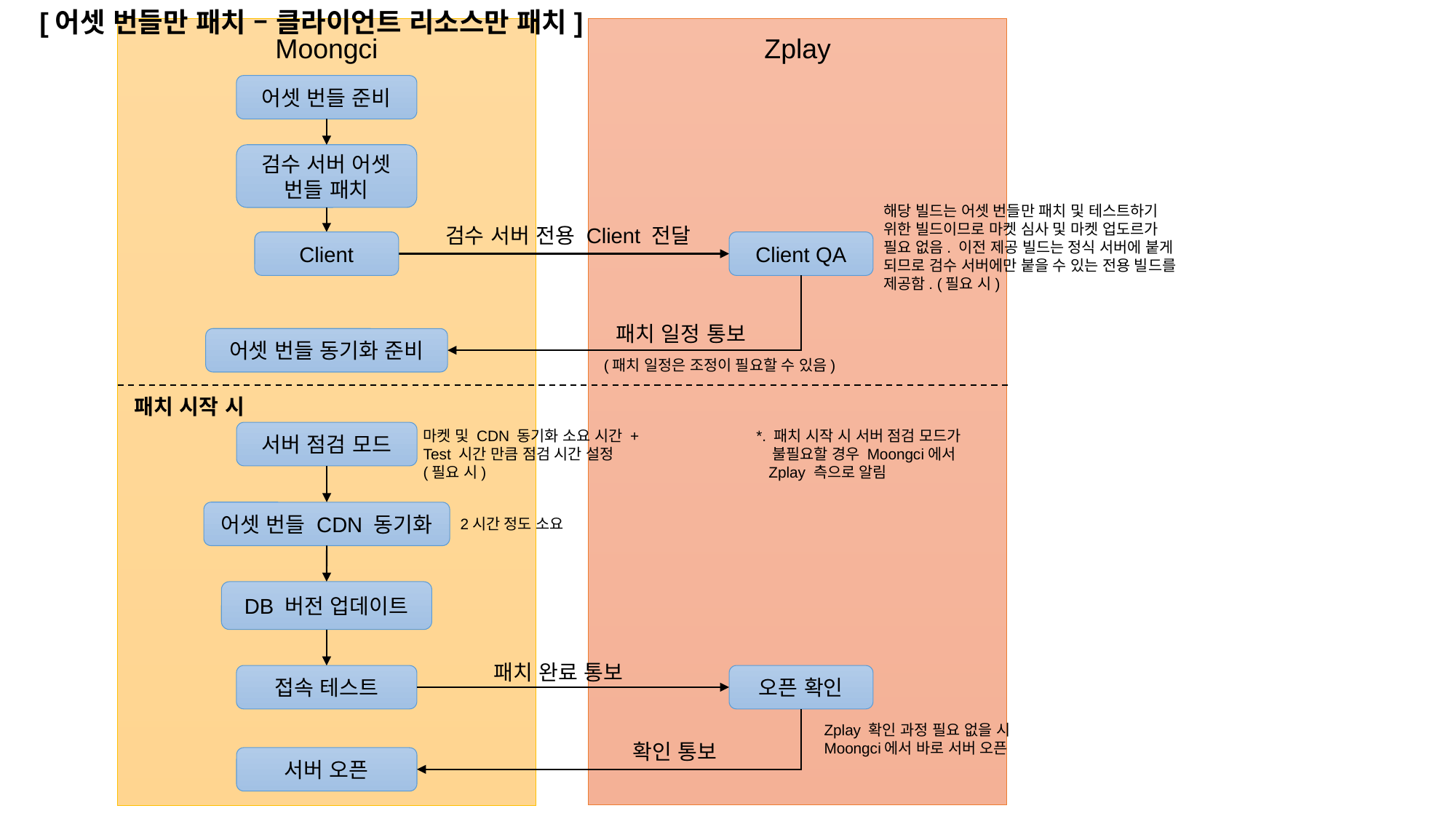

[어셋 번들만 패치 – 클라이언트 리소스만 패치]
Moongci
Zplay
어셋 번들 준비
검수 서버 어셋 번들 패치
해당 빌드는 어셋 번들만 패치 및 테스트하기 위한 빌드이므로 마켓 심사 및 마켓 업도르가 필요 없음. 이전 제공 빌드는 정식 서버에 붙게 되므로 검수 서버에만 붙을 수 있는 전용 빌드를 제공함. (필요 시)
검수 서버 전용 Client 전달
Client
Client QA
패치 일정 통보
어셋 번들 동기화 준비
(패치 일정은 조정이 필요할 수 있음)
패치 시작 시
마켓 및 CDN 동기화 소요 시간 + Test 시간 만큼 점검 시간 설정
(필요 시)
*. 패치 시작 시 서버 점검 모드가
   불필요할 경우 Moongci에서
   Zplay 측으로 알림
서버 점검 모드
어셋 번들 CDN 동기화
2시간 정도 소요
DB 버전 업데이트
패치 완료 통보
접속 테스트
오픈 확인
Zplay 확인 과정 필요 없을 시 Moongci에서 바로 서버 오픈
확인 통보
서버 오픈